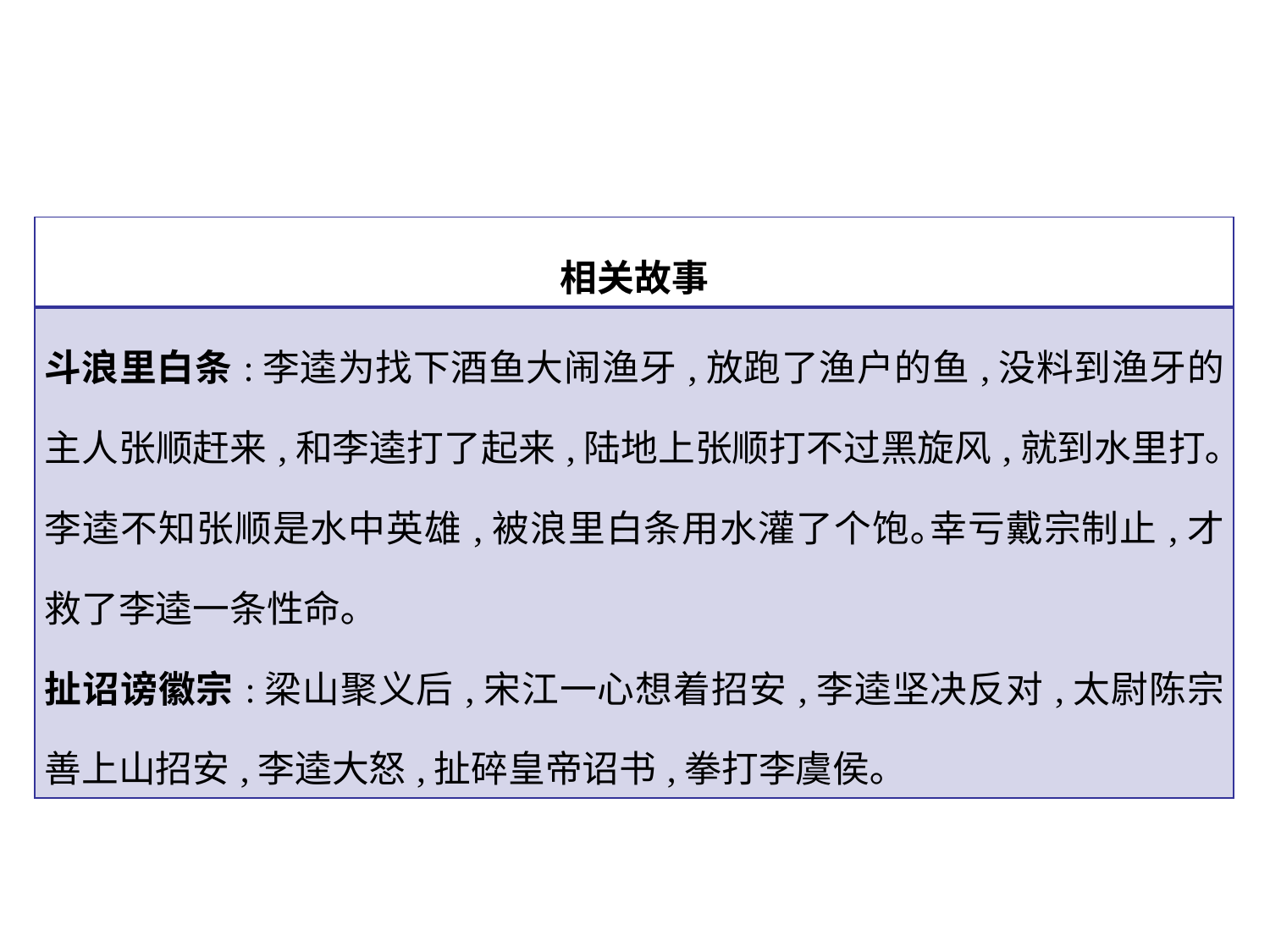

| 相关故事 |
| --- |
| 斗浪里白条:李逵为找下酒鱼大闹渔牙,放跑了渔户的鱼,没料到渔牙的主人张顺赶来,和李逵打了起来,陆地上张顺打不过黑旋风,就到水里打｡李逵不知张顺是水中英雄,被浪里白条用水灌了个饱｡幸亏戴宗制止,才救了李逵一条性命｡ 扯诏谤徽宗:梁山聚义后,宋江一心想着招安,李逵坚决反对,太尉陈宗善上山招安,李逵大怒,扯碎皇帝诏书,拳打李虞侯｡ |